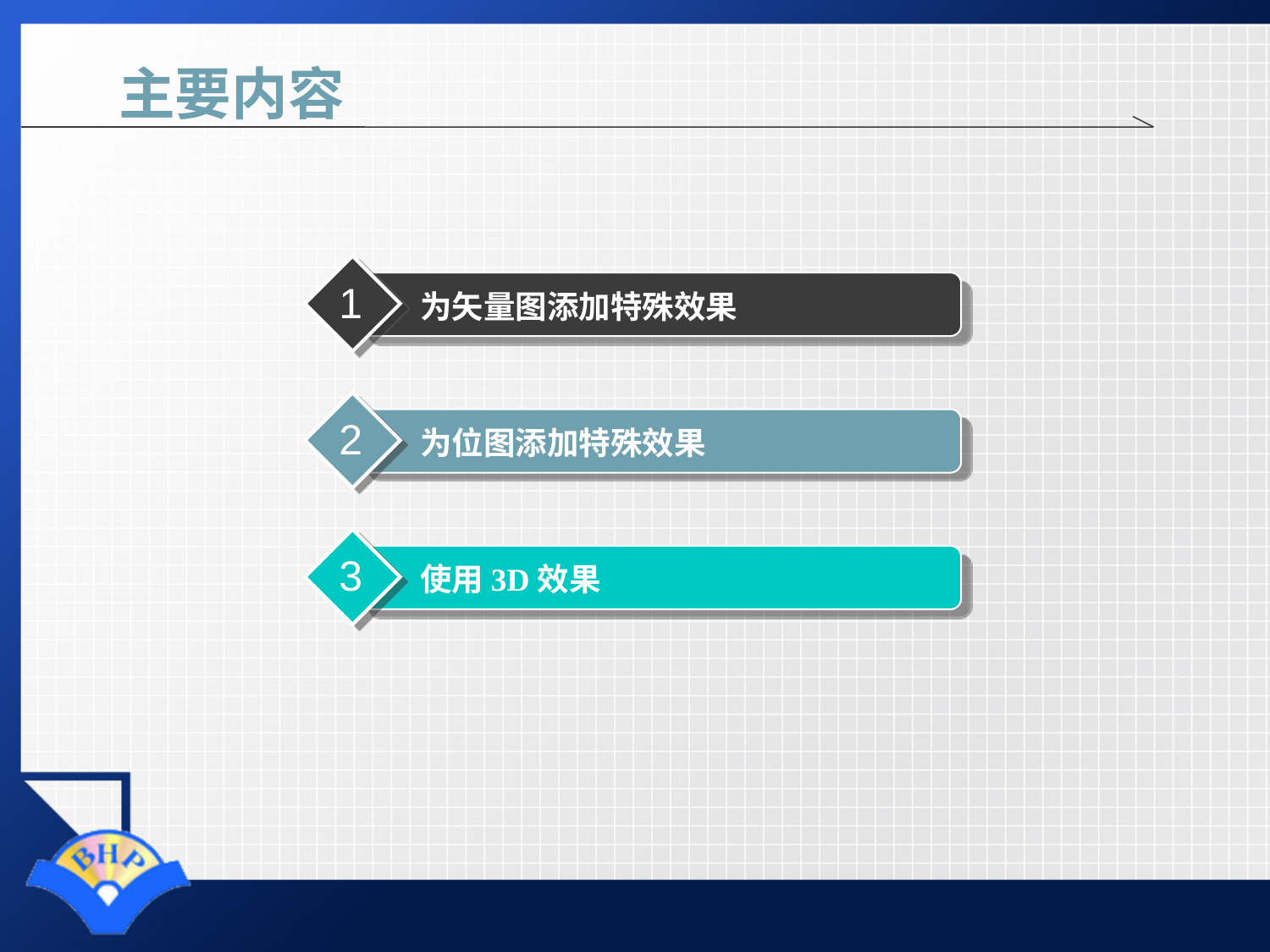

# 主要内容

1

为矢量图添加特殊效果

2

为位图添加特殊效果

3

使用3D效果